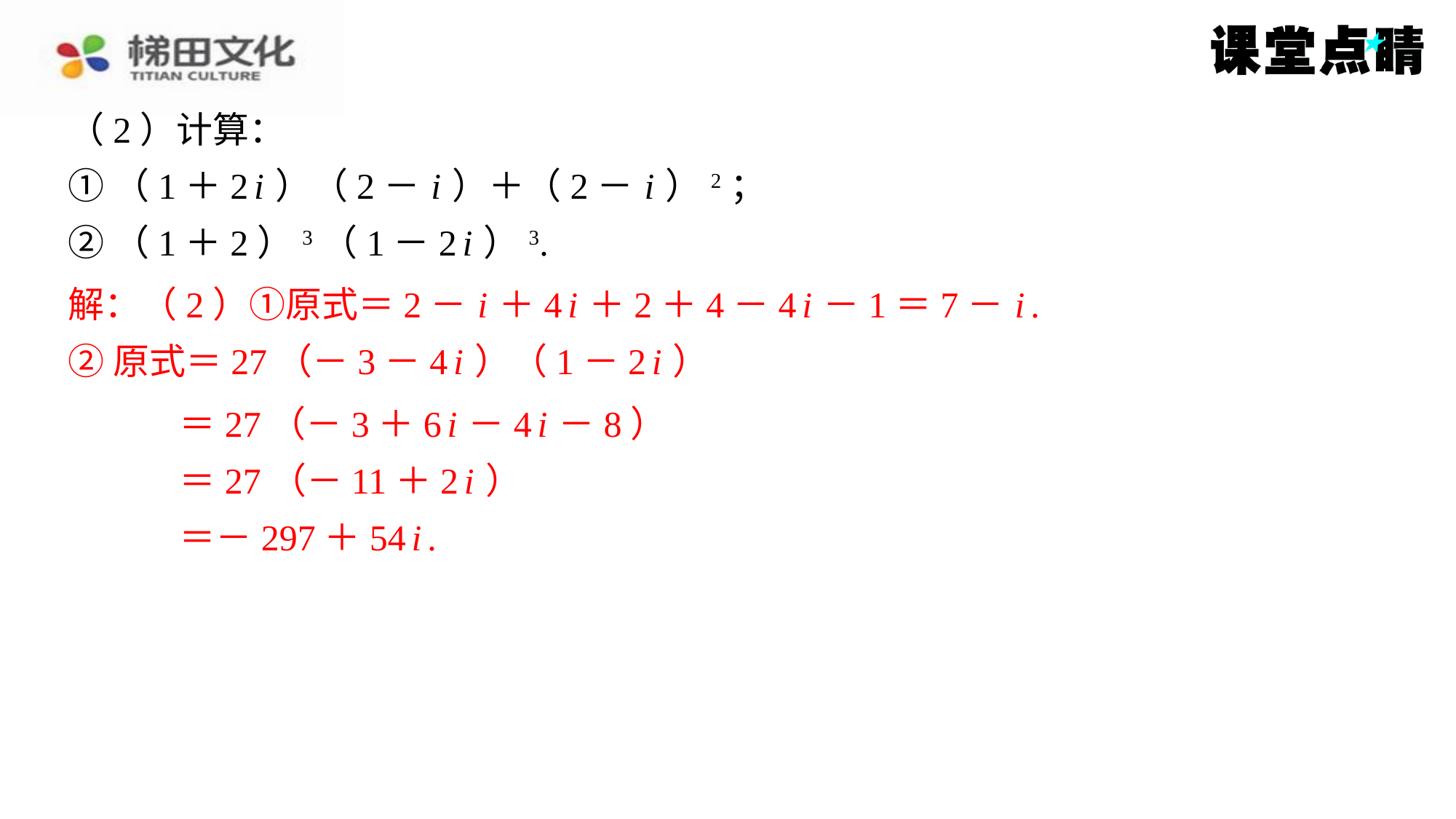

（2）计算：
①（1＋2 i ）（2－ i ）＋（2－ i ）2；
②（1＋2）3（1－2 i ）3.
解：（2）①原式＝2－ i ＋4 i ＋2＋4－4 i －1＝7－ i .
解：（2）①原式＝2－ i ＋4 i ＋2＋4－4 i －1＝7－ i .
②原式＝27（－3－4 i ）（1－2 i ）
＝27（－3＋6 i －4 i －8）
＝27（－11＋2 i ）
＝－297＋54 i .
②原式＝27（－3－4 i ）（1－2 i ）
＝27（－3＋6 i －4 i －8）
＝27（－11＋2 i ）
＝－297＋54 i .